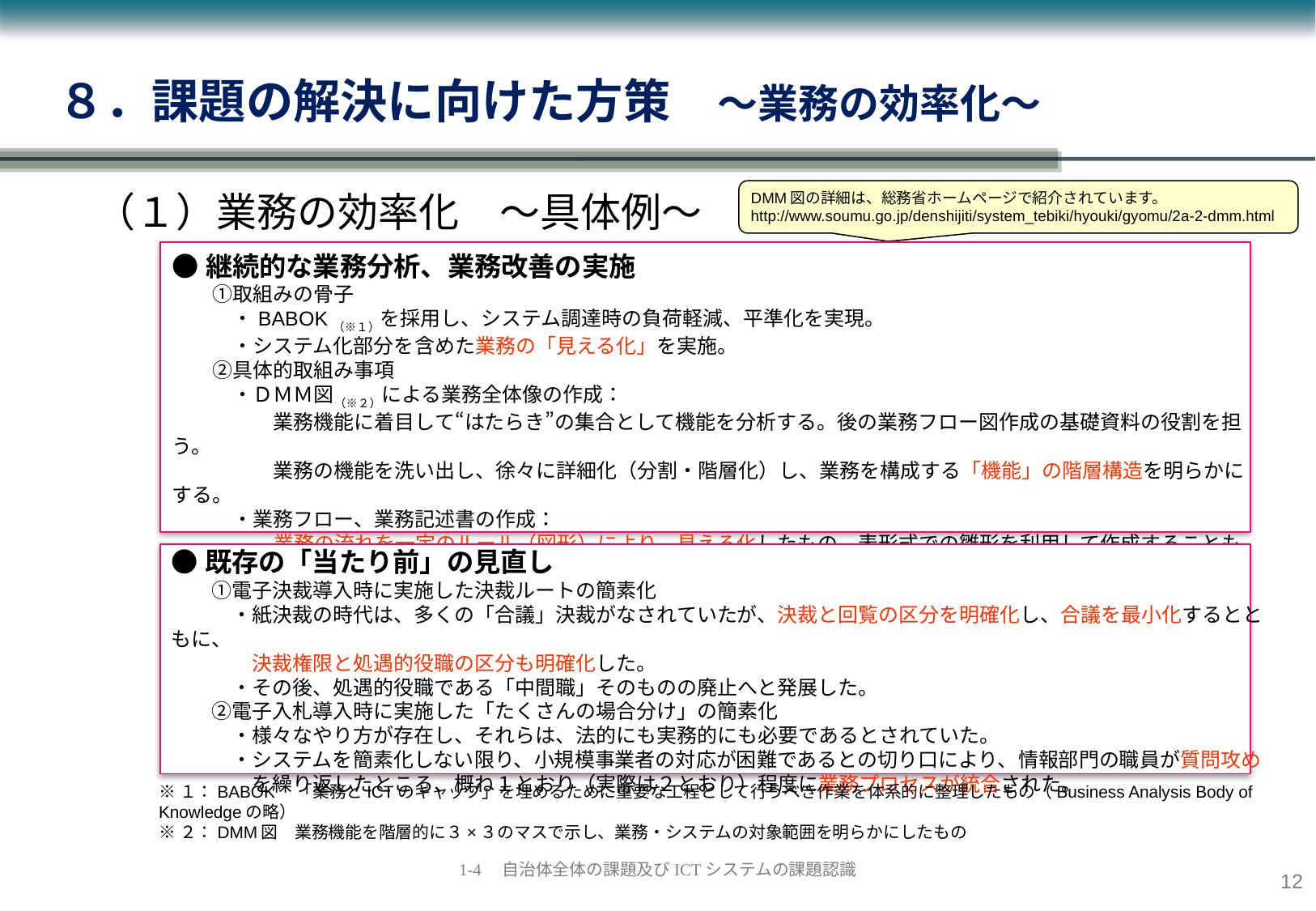

８．課題の解決に向けた方策　～業務の効率化～

（１）業務の効率化　～具体例～
DMM図の詳細は、総務省ホームページで紹介されています。
http://www.soumu.go.jp/denshijiti/system_tebiki/hyouki/gyomu/2a-2-dmm.html

●継続的な業務分析、業務改善の実施
　　①取組みの骨子
　　　・BABOK（※１）を採用し、システム調達時の負荷軽減、平準化を実現。
　　　・システム化部分を含めた業務の「見える化」を実施。
　　②具体的取組み事項
　　　・ＤＭＭ図（※２）による業務全体像の作成：
　　　　　業務機能に着目して“はたらき”の集合として機能を分析する。後の業務フロー図作成の基礎資料の役割を担う。
　　　　　業務の機能を洗い出し、徐々に詳細化（分割・階層化）し、業務を構成する「機能」の階層構造を明らかにする。
　　　・業務フロー、業務記述書の作成：
　　　　　業務の流れを一定のルール（図形）により、見える化したもの。表形式での雛形を利用して作成することも可能。
　　　　　業務フロー図の構成　⇒　手作業、判断、処理、保管、印刷、データ、定義済処理
●既存の「当たり前」の見直し
　　①電子決裁導入時に実施した決裁ルートの簡素化
　　　・紙決裁の時代は、多くの「合議」決裁がなされていたが、決裁と回覧の区分を明確化し、合議を最小化するとともに、
　　　　決裁権限と処遇的役職の区分も明確化した。
　　　・その後、処遇的役職である「中間職」そのものの廃止へと発展した。
　　②電子入札導入時に実施した「たくさんの場合分け」の簡素化
　　　・様々なやり方が存在し、それらは、法的にも実務的にも必要であるとされていた。
　　　・システムを簡素化しない限り、小規模事業者の対応が困難であるとの切り口により、情報部門の職員が質問攻め
　　　　を繰り返したところ、概ね１とおり（実際は２とおり）程度に業務プロセスが統合された。

※１：BABOK　「業務とICTのギャップ」を埋めるために重要な工程として行うべき作業を体系的に整理したもの（Business Analysis Body of Knowledgeの略）
※２：DMM図　業務機能を階層的に３×３のマスで示し、業務・システムの対象範囲を明らかにしたもの
12
1-4　自治体全体の課題及びICTシステムの課題認識